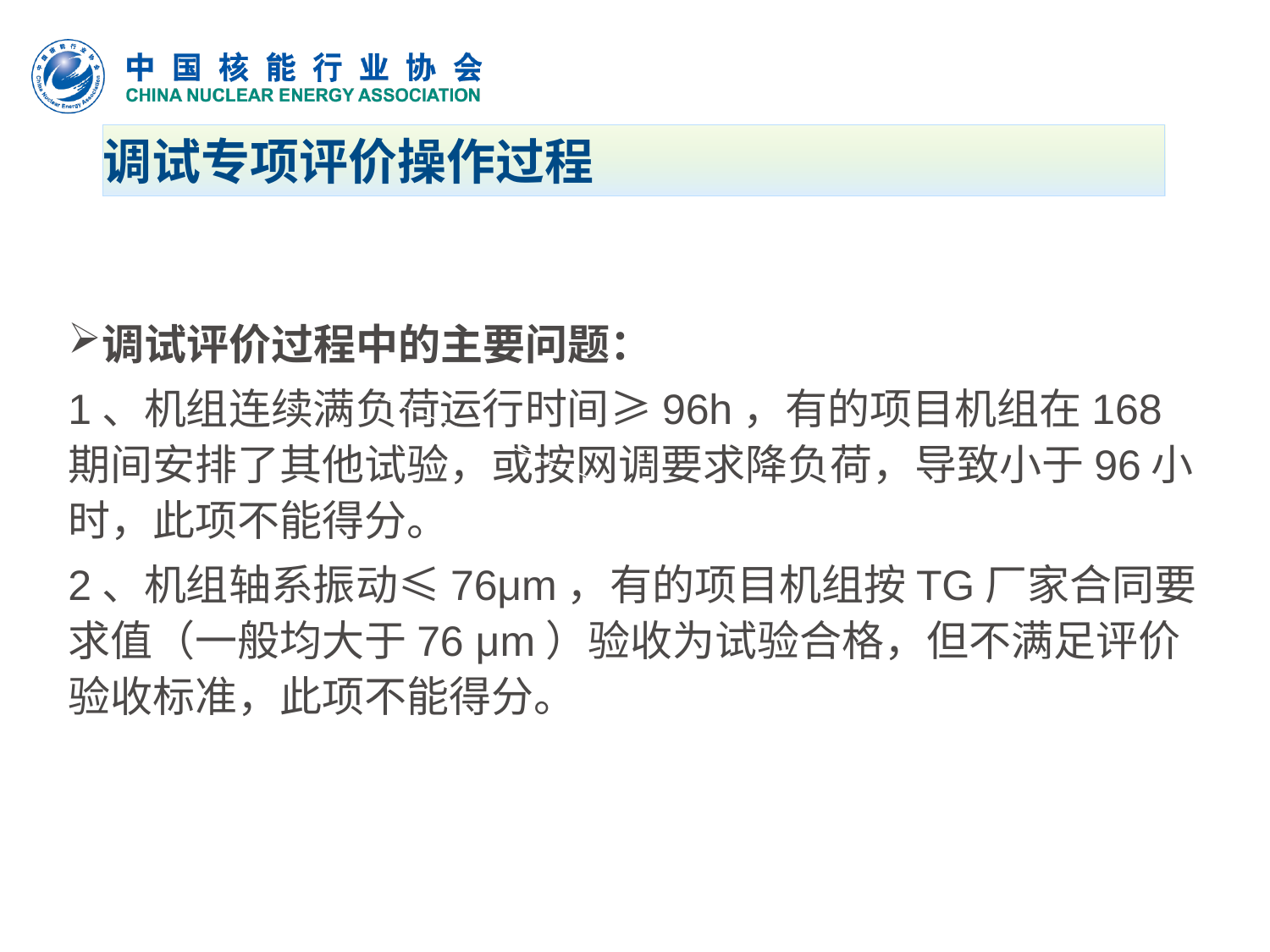

# 调试专项评价操作过程
调试评价过程中的主要问题：
1、机组连续满负荷运行时间≥96h，有的项目机组在168期间安排了其他试验，或按网调要求降负荷，导致小于96小时，此项不能得分。
2、机组轴系振动≤76μm，有的项目机组按TG厂家合同要求值（一般均大于76 μm）验收为试验合格，但不满足评价验收标准，此项不能得分。